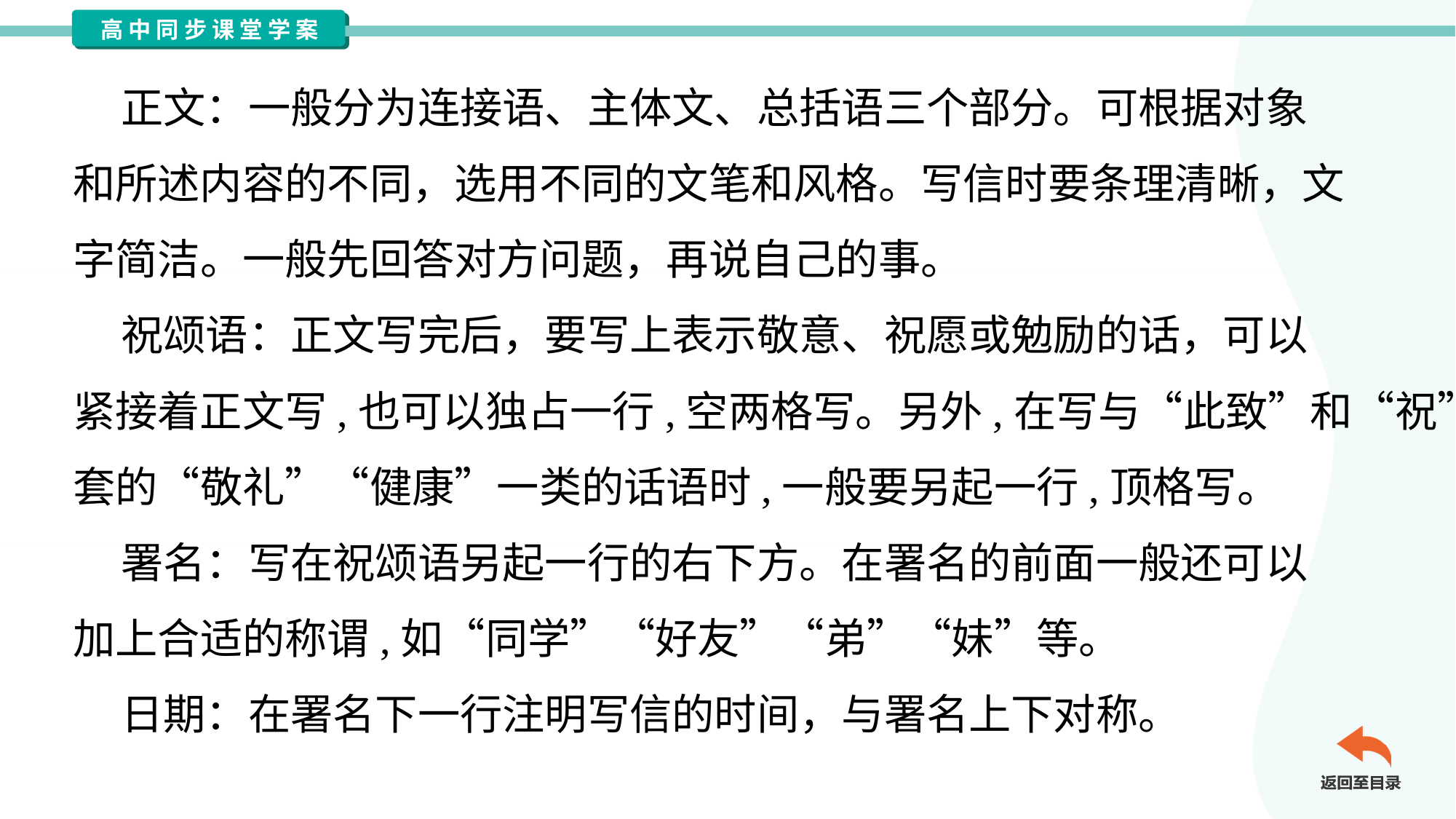

正文：一般分为连接语、主体文、总括语三个部分。可根据对象
和所述内容的不同，选用不同的文笔和风格。写信时要条理清晰，文
字简洁。一般先回答对方问题，再说自己的事。
    祝颂语：正文写完后，要写上表示敬意、祝愿或勉励的话，可以
紧接着正文写,也可以独占一行,空两格写。另外,在写与“此致”和“祝”配
套的“敬礼”“健康”一类的话语时,一般要另起一行,顶格写。
    署名：写在祝颂语另起一行的右下方。在署名的前面一般还可以
加上合适的称谓,如“同学”“好友”“弟”“妹”等。
    日期：在署名下一行注明写信的时间，与署名上下对称。